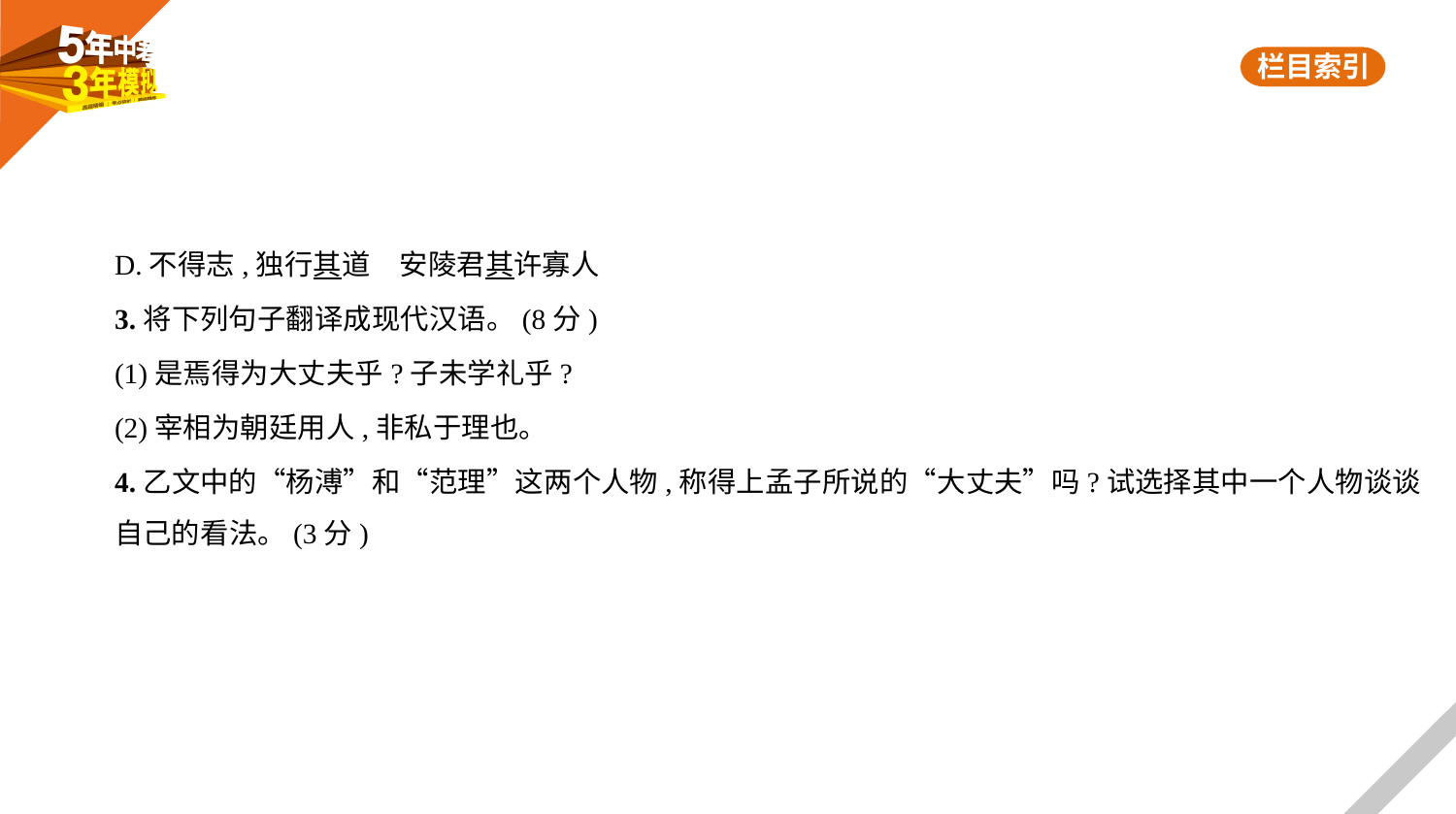

D.不得志,独行其道　安陵君其许寡人
3.将下列句子翻译成现代汉语。(8分)
(1)是焉得为大丈夫乎?子未学礼乎?
(2)宰相为朝廷用人,非私于理也。
4.乙文中的“杨溥”和“范理”这两个人物,称得上孟子所说的“大丈夫”吗?试选择其中一个人物谈谈
自己的看法。(3分)